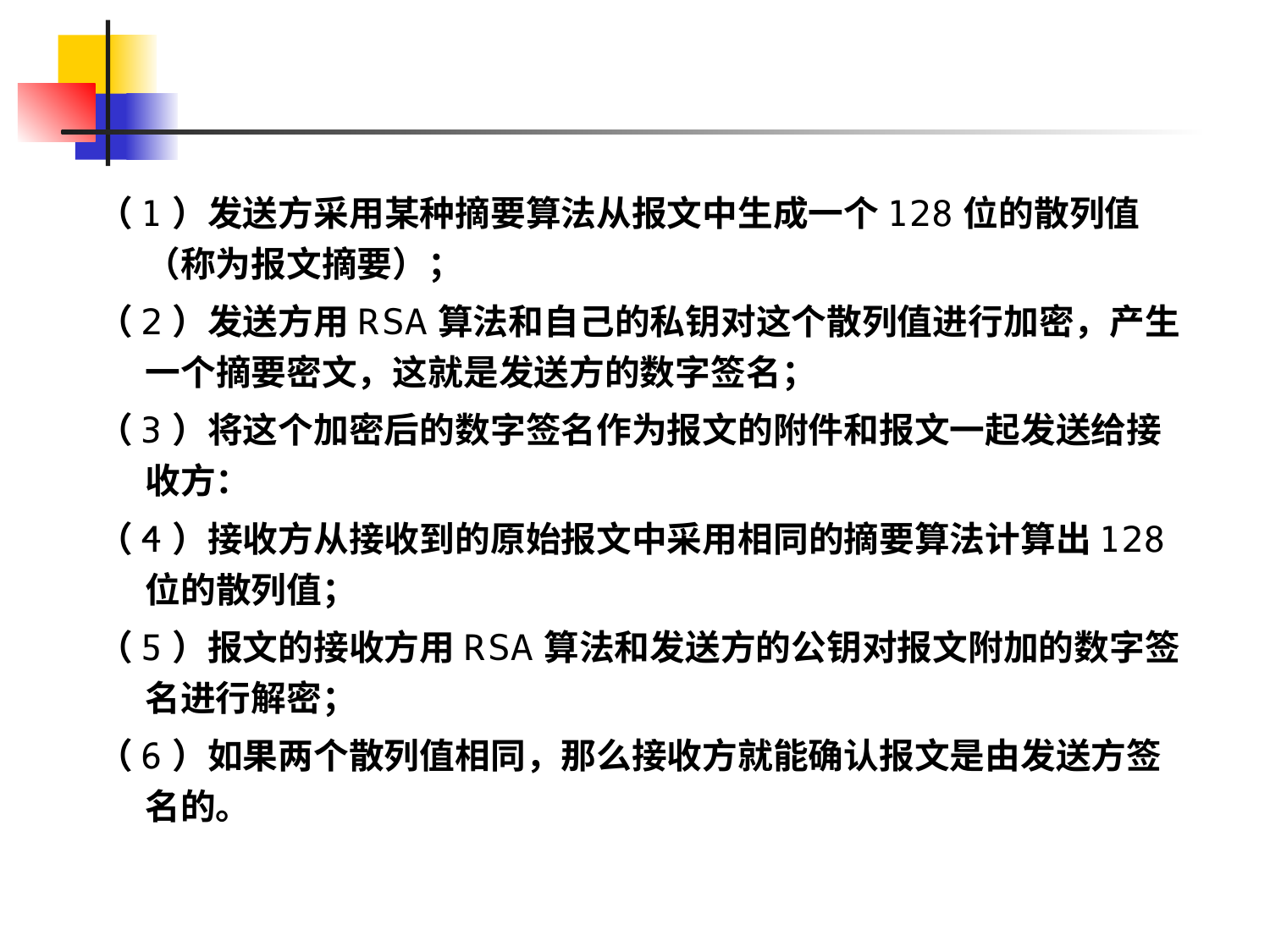

#
（1）发送方采用某种摘要算法从报文中生成一个128位的散列值（称为报文摘要）；
（2）发送方用RSA算法和自己的私钥对这个散列值进行加密，产生一个摘要密文，这就是发送方的数字签名；
（3）将这个加密后的数字签名作为报文的附件和报文一起发送给接收方：
（4）接收方从接收到的原始报文中采用相同的摘要算法计算出128位的散列值；
（5）报文的接收方用RSA算法和发送方的公钥对报文附加的数字签名进行解密；
（6）如果两个散列值相同，那么接收方就能确认报文是由发送方签名的。

41